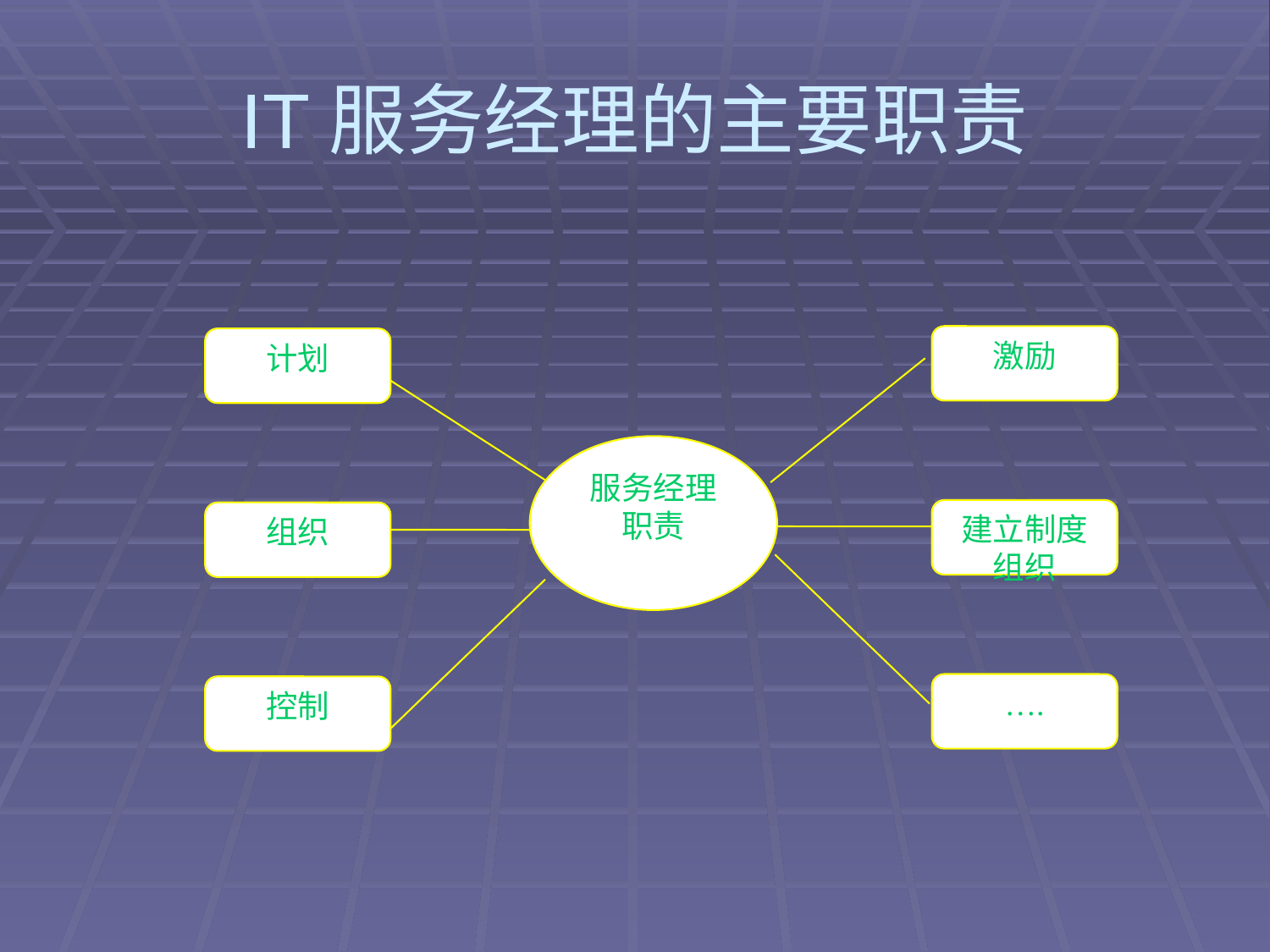

# IT服务经理的主要职责
激励
计划
服务经理职责
建立制度组织
组织
….
控制